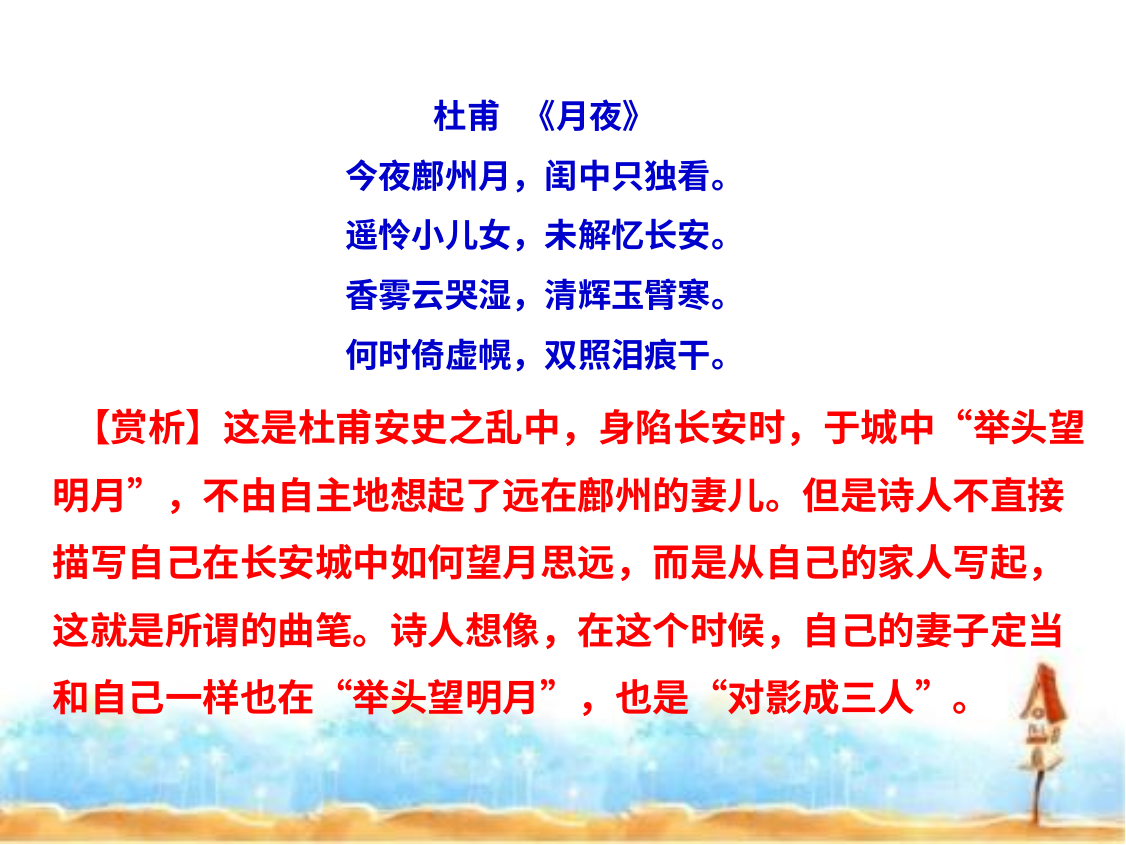

杜甫   《月夜》
今夜鄜州月，闺中只独看。
遥怜小儿女，未解忆长安。
香雾云哭湿，清辉玉臂寒。
何时倚虚幌，双照泪痕干。
  【赏析】这是杜甫安史之乱中，身陷长安时，于城中“举头望明月”，不由自主地想起了远在鄜州的妻儿。但是诗人不直接描写自己在长安城中如何望月思远，而是从自己的家人写起，这就是所谓的曲笔。诗人想像，在这个时候，自己的妻子定当和自己一样也在“举头望明月”，也是“对影成三人”。